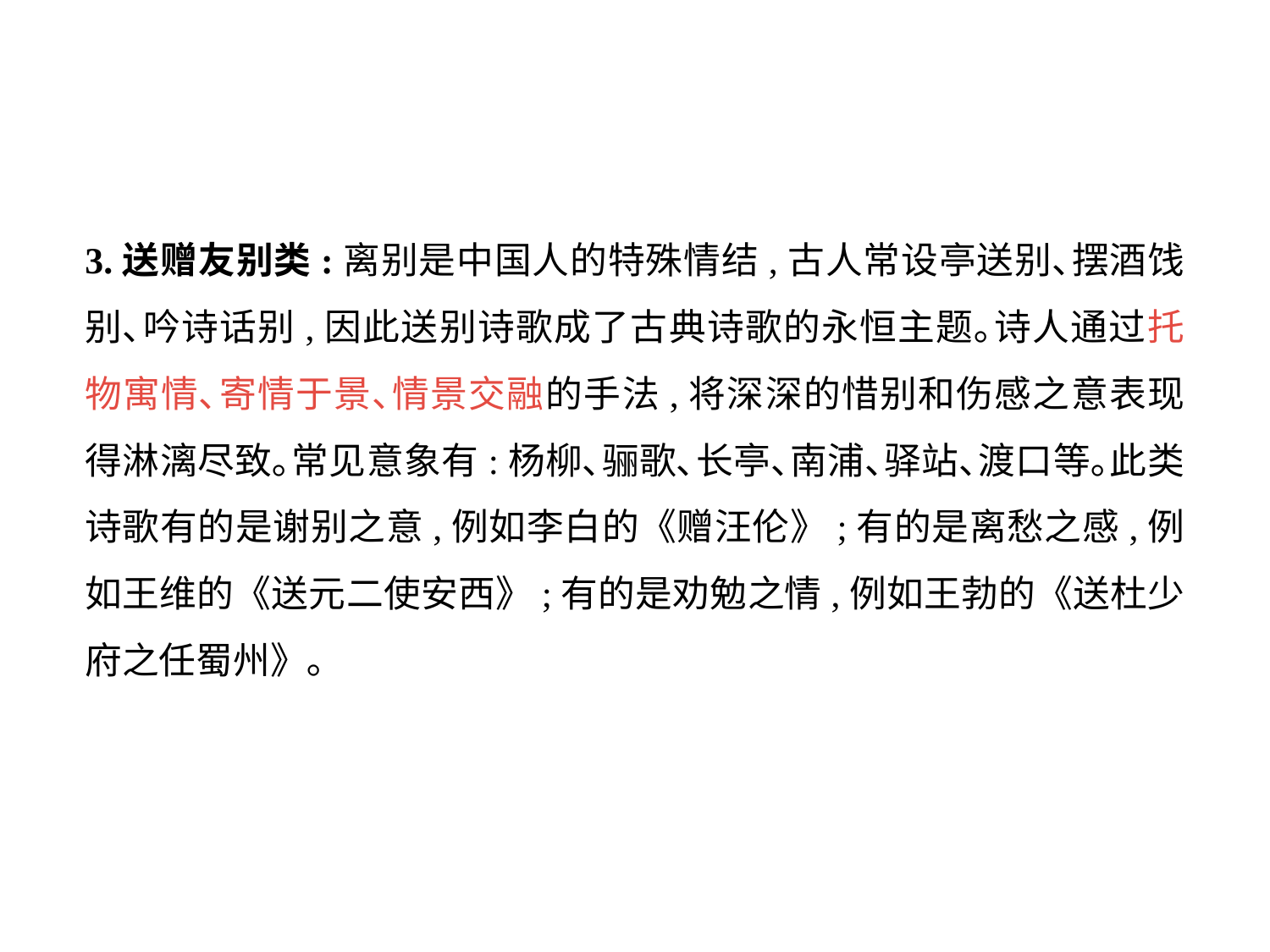

3.送赠友别类:离别是中国人的特殊情结,古人常设亭送别､摆酒饯别､吟诗话别,因此送别诗歌成了古典诗歌的永恒主题｡诗人通过托物寓情､寄情于景､情景交融的手法,将深深的惜别和伤感之意表现得淋漓尽致｡常见意象有:杨柳､骊歌､长亭､南浦､驿站､渡口等｡此类诗歌有的是谢别之意,例如李白的《赠汪伦》;有的是离愁之感,例如王维的《送元二使安西》;有的是劝勉之情,例如王勃的《送杜少府之任蜀州》｡